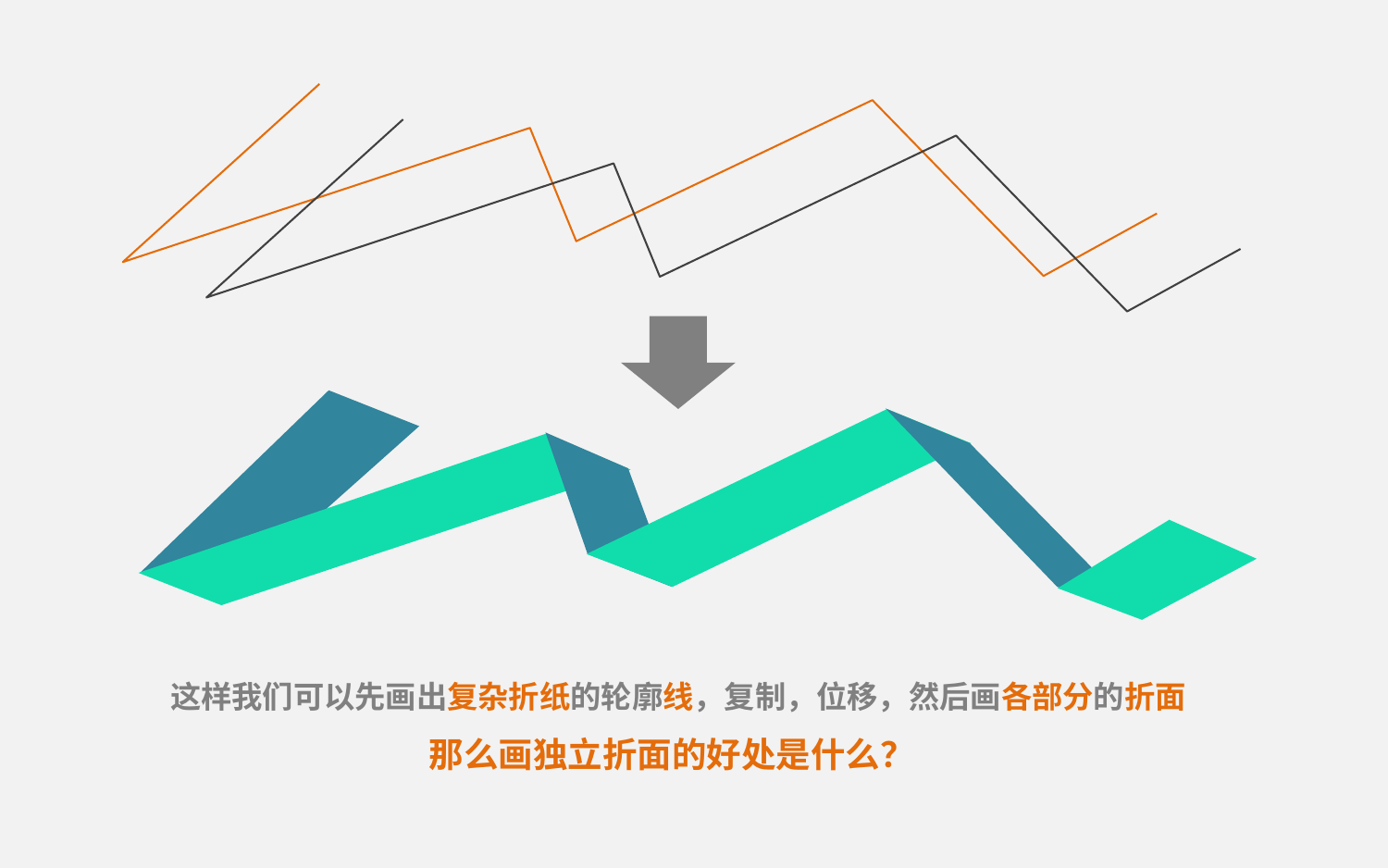

这样我们可以先画出复杂折纸的轮廓线，复制，位移，然后画各部分的折面
那么画独立折面的好处是什么？